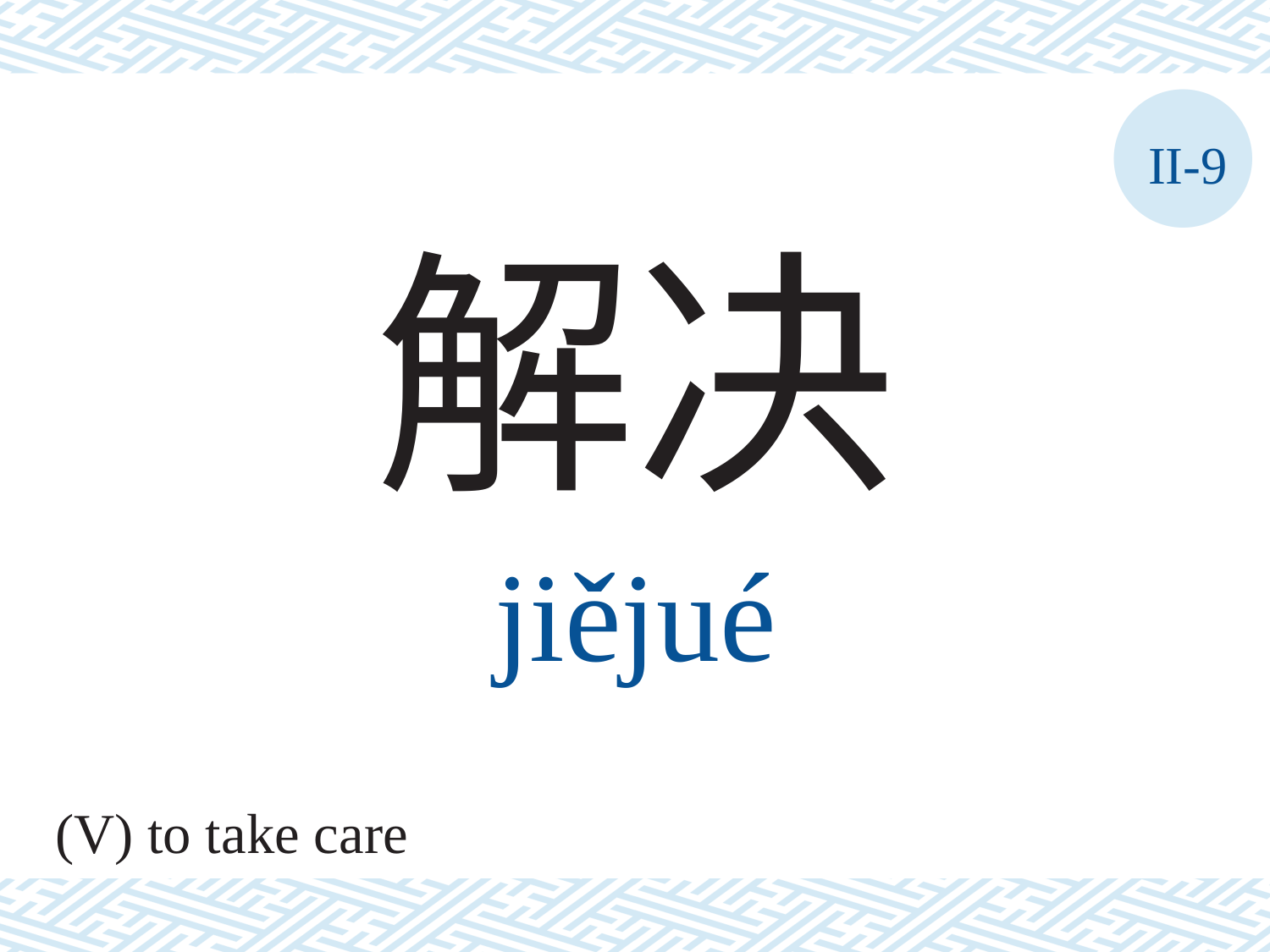

II-9
解决
jiějué
(V) to take care